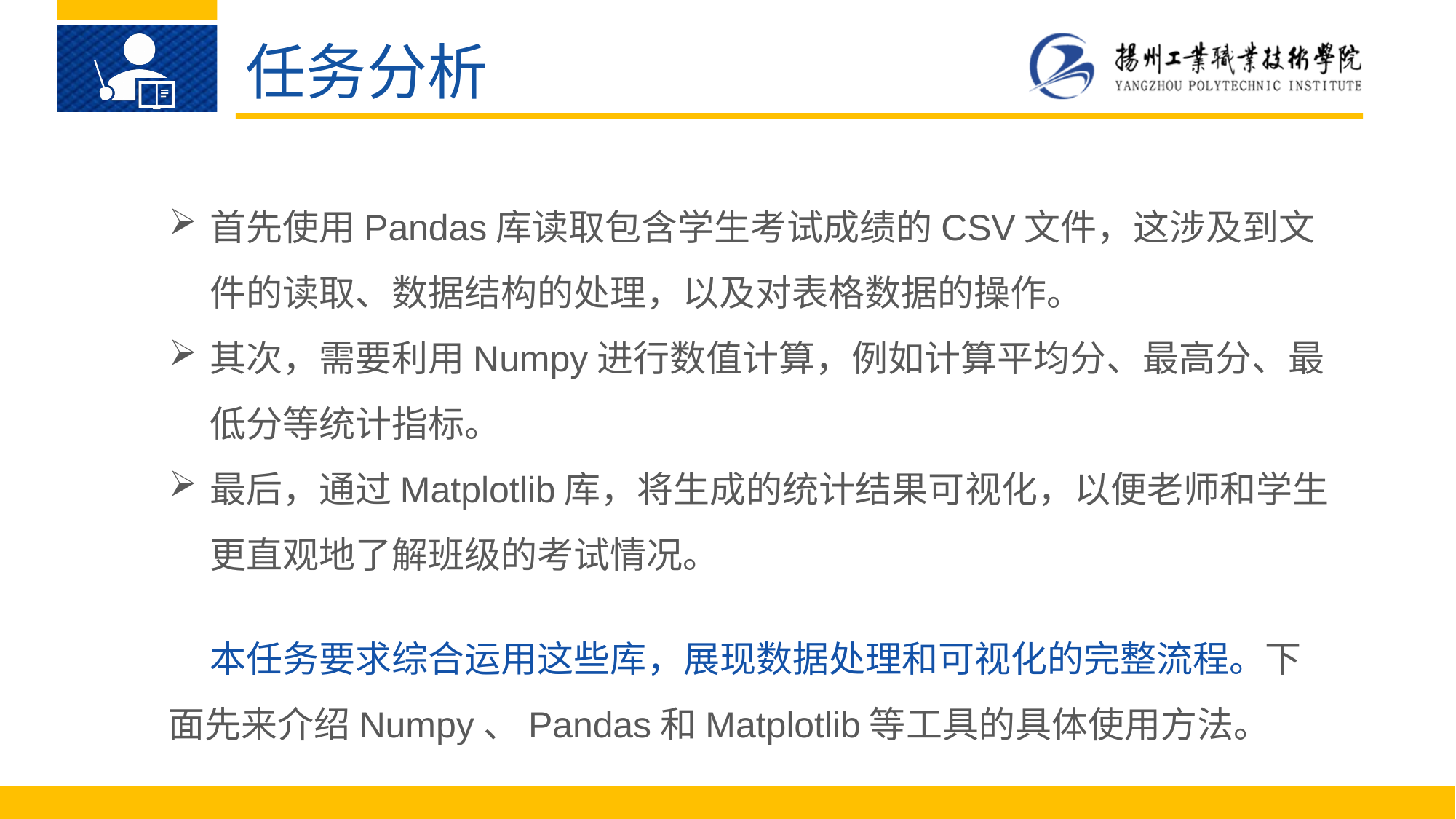

任务分析
首先使用Pandas库读取包含学生考试成绩的CSV文件，这涉及到文件的读取、数据结构的处理，以及对表格数据的操作。
其次，需要利用Numpy进行数值计算，例如计算平均分、最高分、最低分等统计指标。
最后，通过Matplotlib库，将生成的统计结果可视化，以便老师和学生更直观地了解班级的考试情况。

    本任务要求综合运用这些库，展现数据处理和可视化的完整流程。下面先来介绍Numpy、Pandas和Matplotlib等工具的具体使用方法。